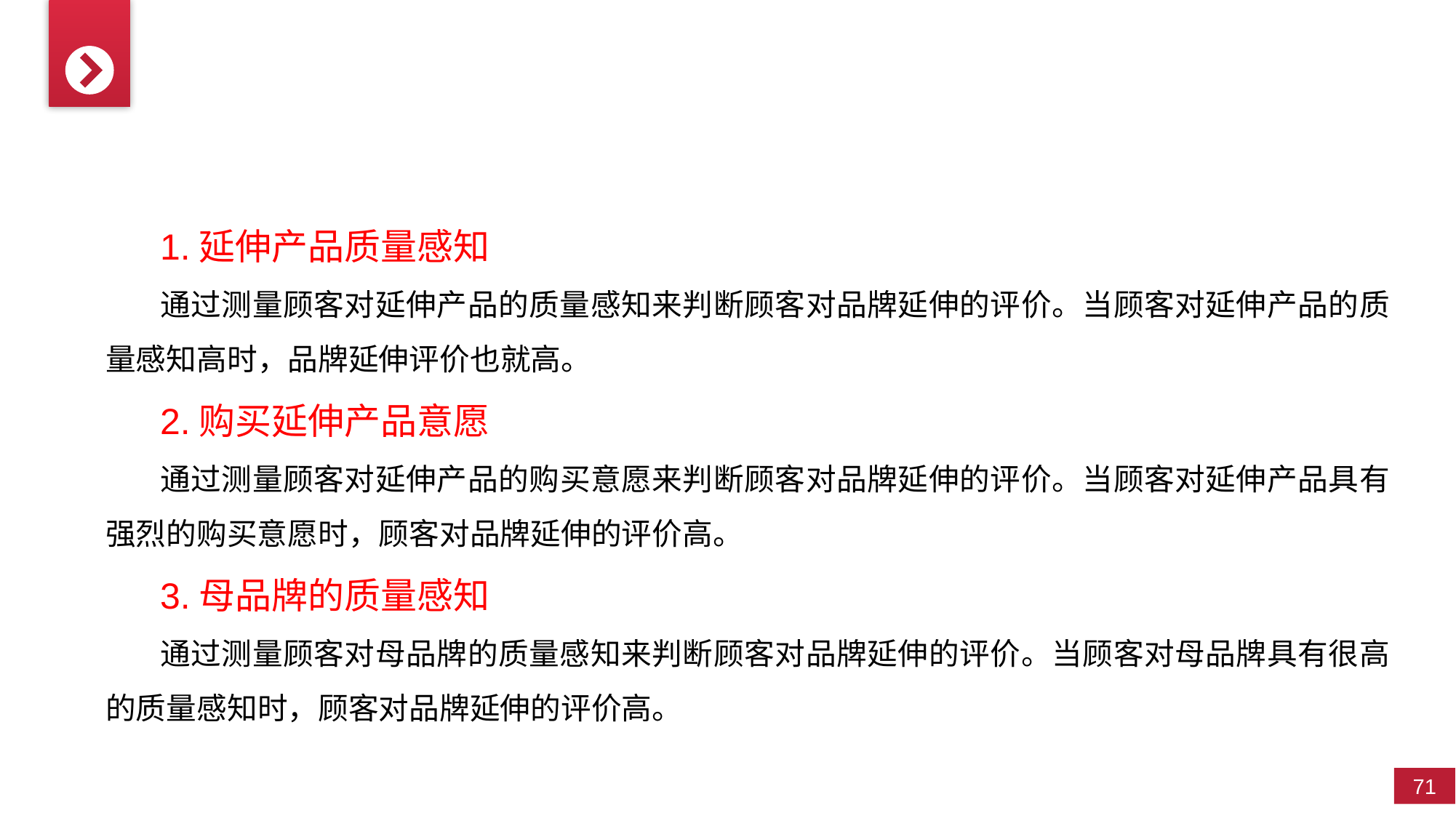

1.延伸产品质量感知
通过测量顾客对延伸产品的质量感知来判断顾客对品牌延伸的评价。当顾客对延伸产品的质量感知高时，品牌延伸评价也就高。
2.购买延伸产品意愿
通过测量顾客对延伸产品的购买意愿来判断顾客对品牌延伸的评价。当顾客对延伸产品具有强烈的购买意愿时，顾客对品牌延伸的评价高。
3.母品牌的质量感知
通过测量顾客对母品牌的质量感知来判断顾客对品牌延伸的评价。当顾客对母品牌具有很高的质量感知时，顾客对品牌延伸的评价高。